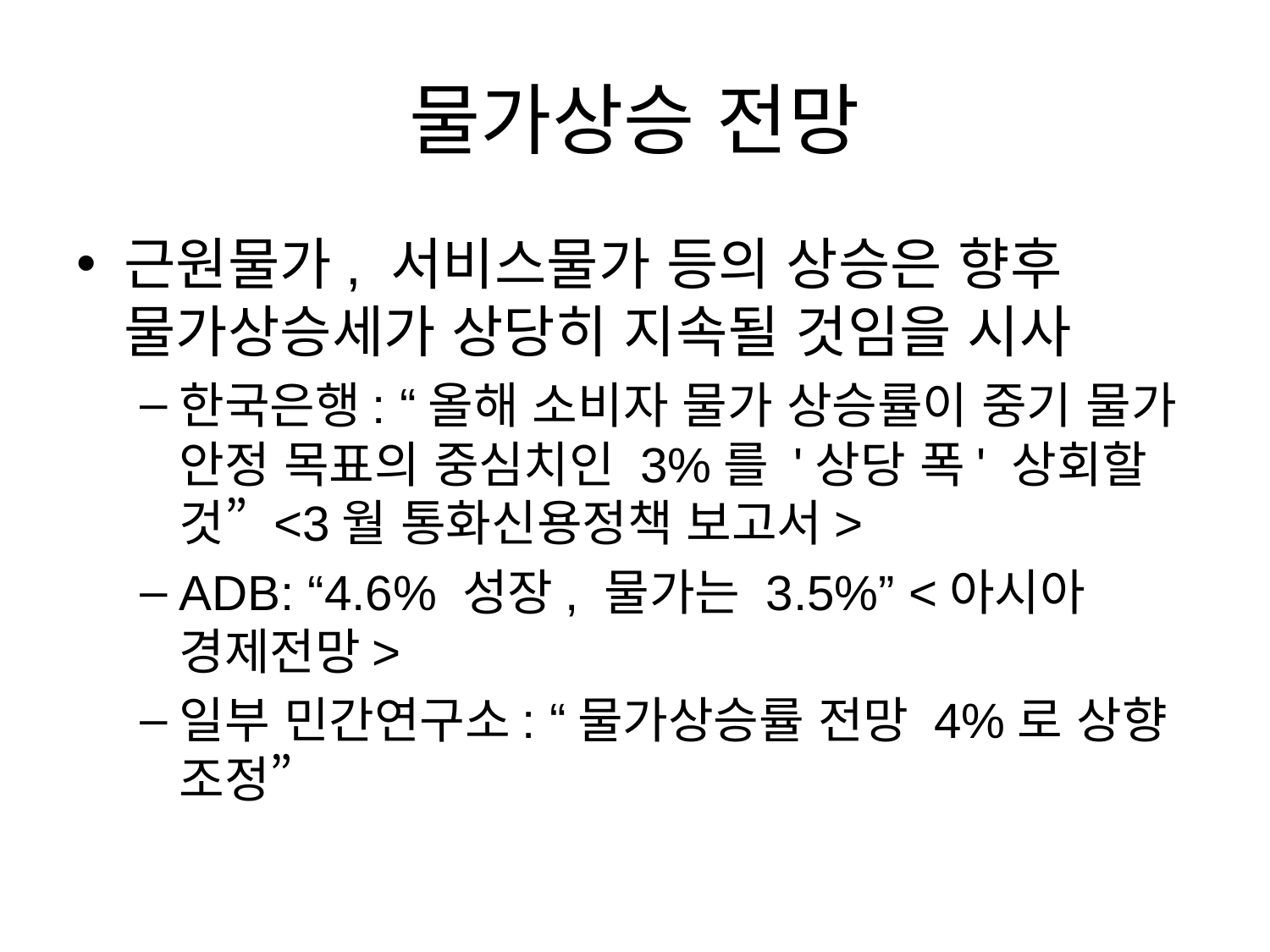

# 물가상승 전망
근원물가, 서비스물가 등의 상승은 향후 물가상승세가 상당히 지속될 것임을 시사
한국은행: “올해 소비자 물가 상승률이 중기 물가 안정 목표의 중심치인 3%를 '상당 폭' 상회할 것” <3월 통화신용정책 보고서>
ADB: “4.6% 성장, 물가는 3.5%” <아시아 경제전망>
일부 민간연구소: “물가상승률 전망 4%로 상향 조정”